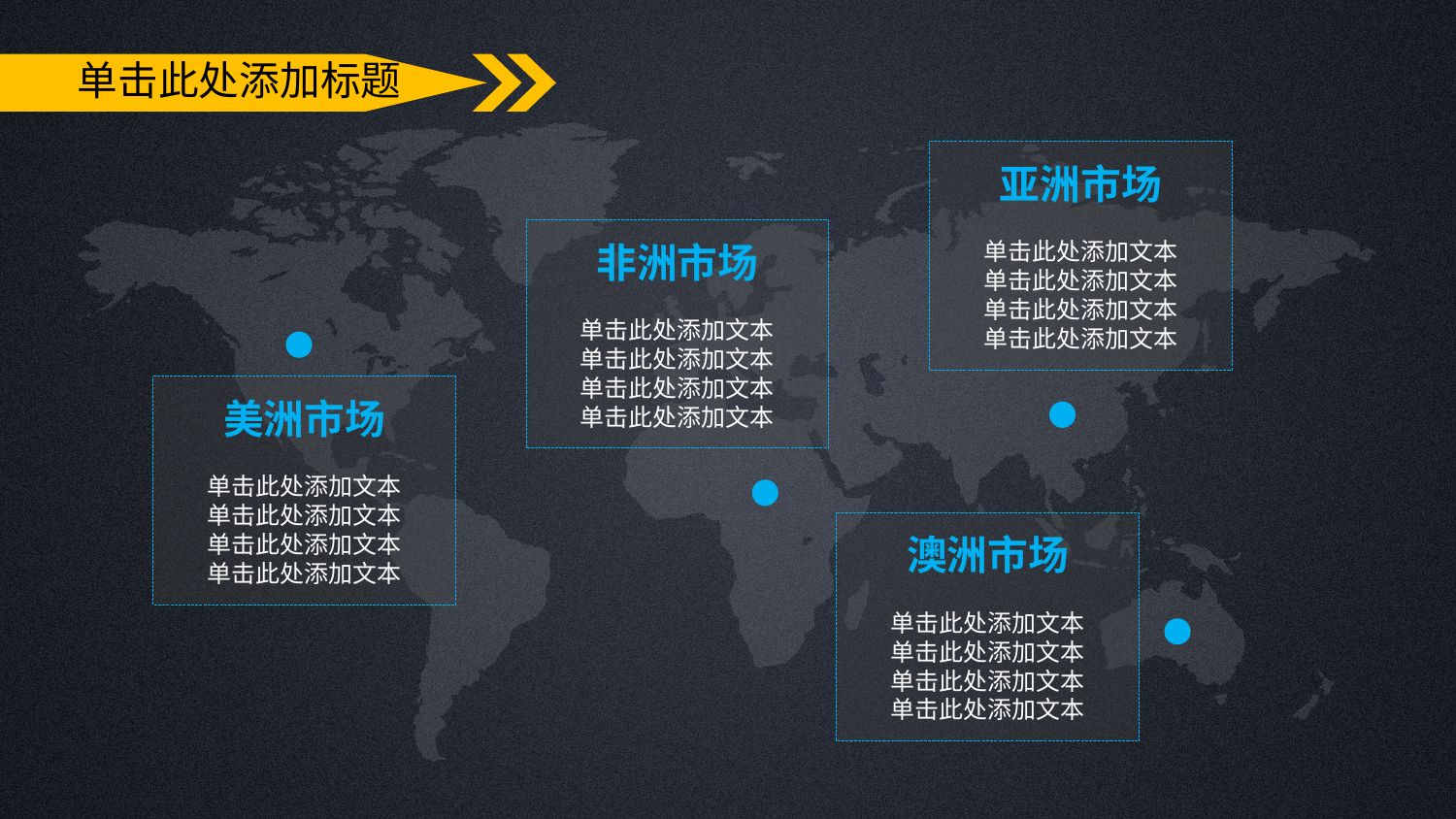

单击此处添加标题

亚洲市场

单击此处添加文本
单击此处添加文本
单击此处添加文本
单击此处添加文本
非洲市场

单击此处添加文本
单击此处添加文本
单击此处添加文本
单击此处添加文本

美洲市场

单击此处添加文本
单击此处添加文本
单击此处添加文本
单击此处添加文本

澳洲市场

单击此处添加文本
单击此处添加文本
单击此处添加文本
单击此处添加文本